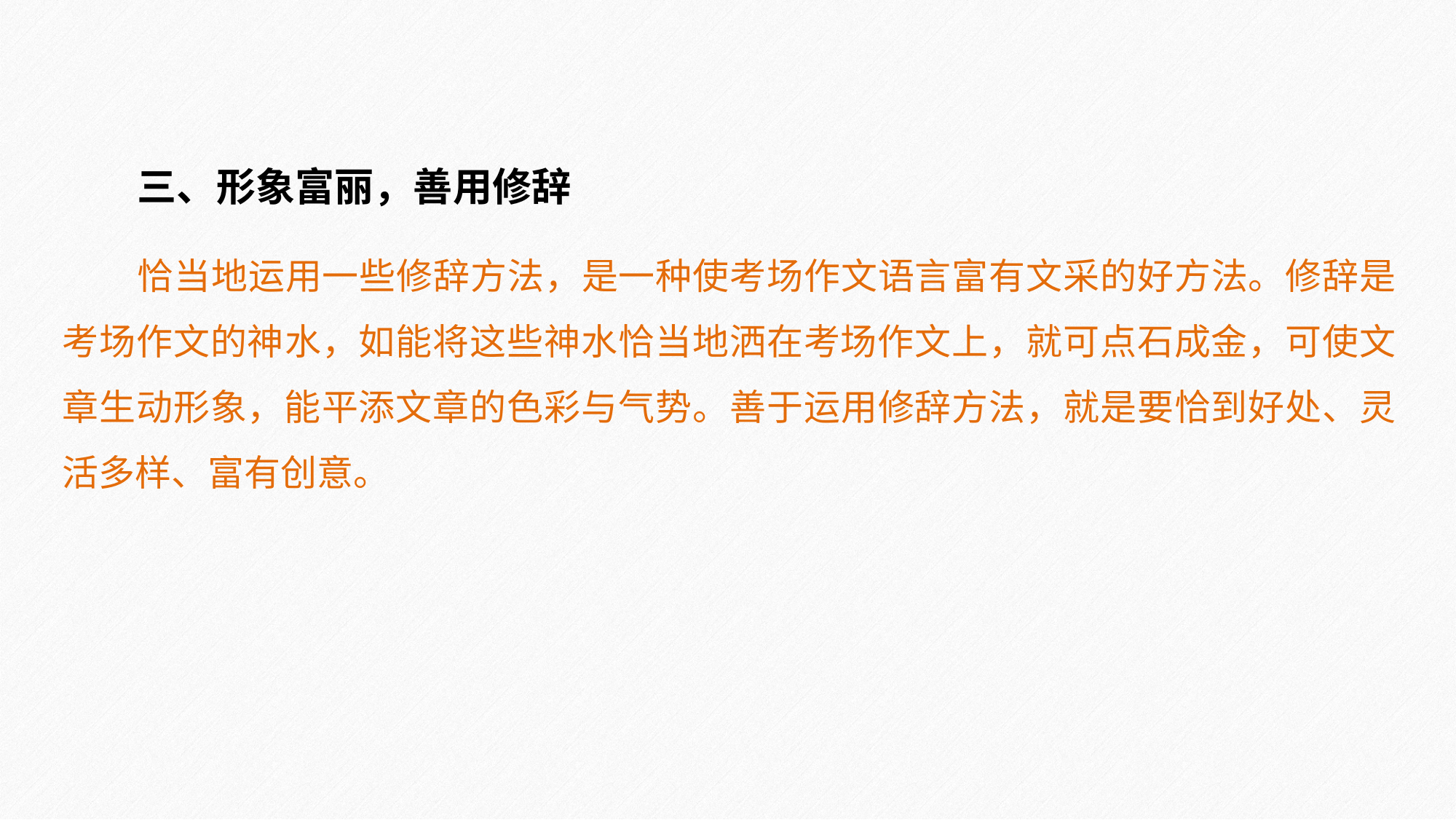

三、形象富丽，善用修辞

恰当地运用一些修辞方法，是一种使考场作文语言富有文采的好方法。修辞是考场作文的神水，如能将这些神水恰当地洒在考场作文上，就可点石成金，可使文章生动形象，能平添文章的色彩与气势。善于运用修辞方法，就是要恰到好处、灵活多样、富有创意。